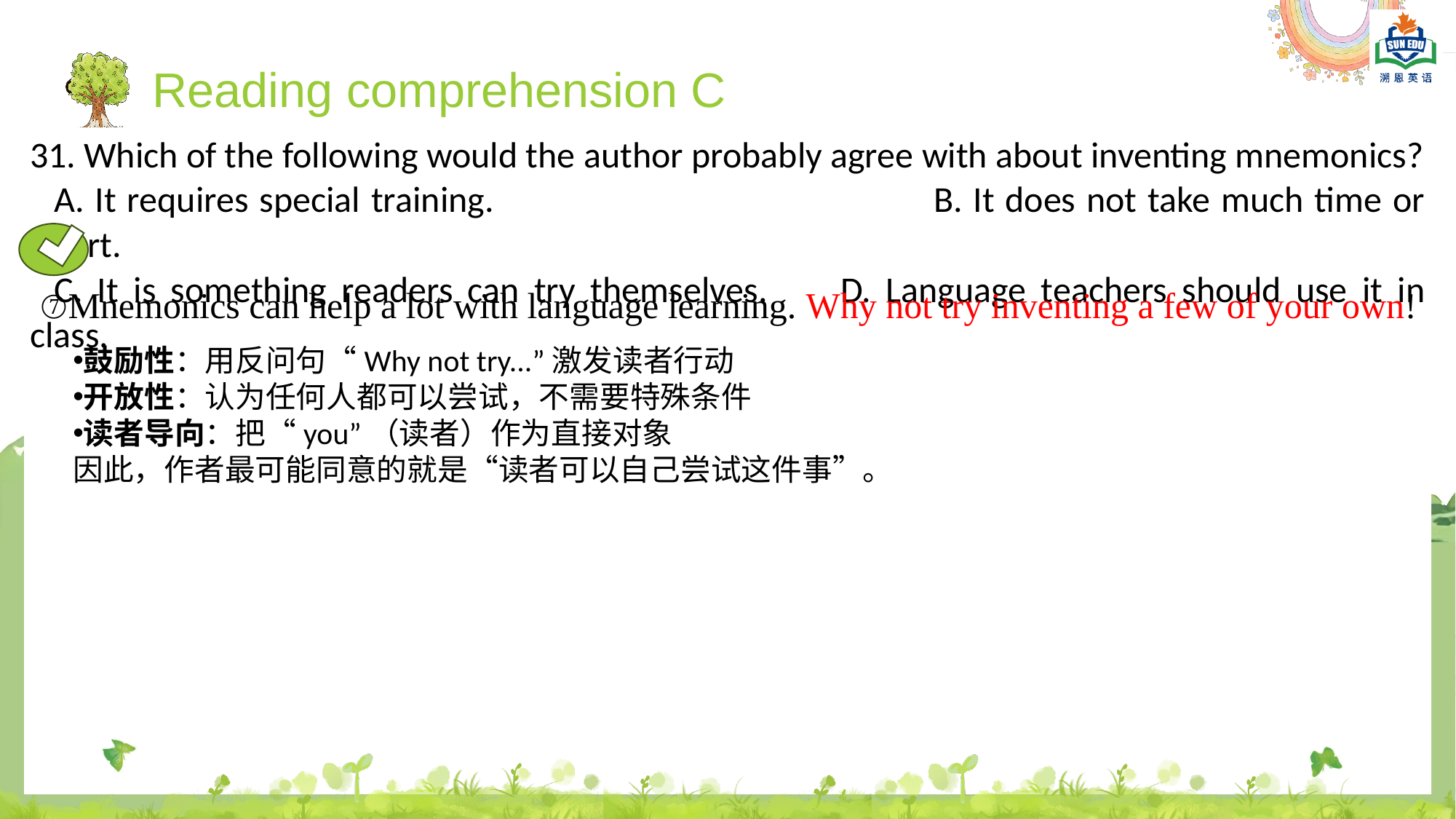

Reading comprehension C
31. Which of the following would the author probably agree with about inventing mnemonics?
A. It requires special training.			            B. It does not take much time or effort.
C. It is something readers can try themselves.	D. Language teachers should use it in class.

⑦Mnemonics can help a lot with language learning. Why not try inventing a few of your own!
鼓励性：用反问句“Why not try...”激发读者行动
开放性：认为任何人都可以尝试，不需要特殊条件
读者导向：把“you”（读者）作为直接对象
因此，作者最可能同意的就是“读者可以自己尝试这件事”。